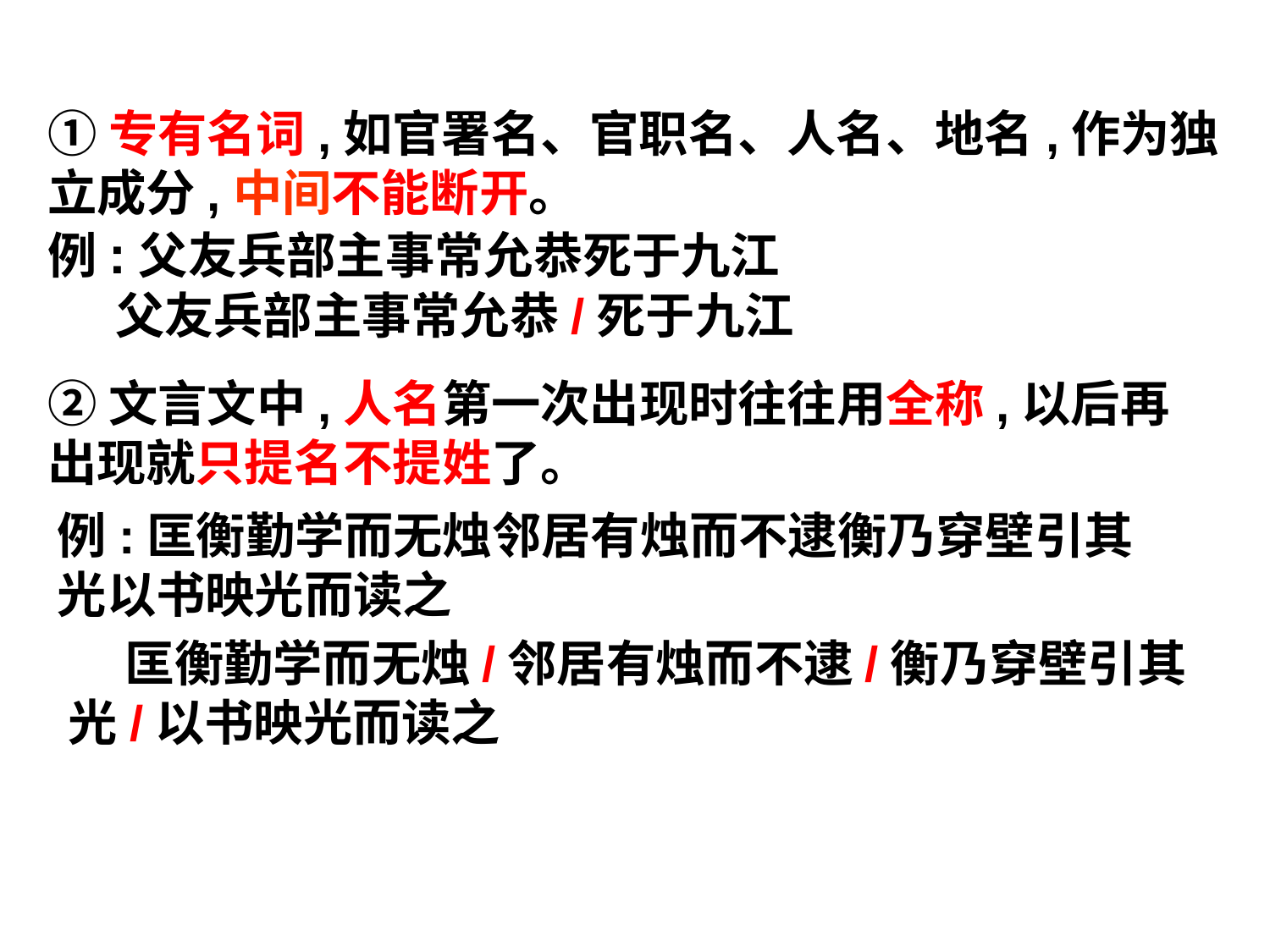

①专有名词,如官署名、官职名、人名、地名,作为独立成分,中间不能断开。
例:父友兵部主事常允恭死于九江
     父友兵部主事常允恭/死于九江

②文言文中,人名第一次出现时往往用全称,以后再出现就只提名不提姓了。
例:匡衡勤学而无烛邻居有烛而不逮衡乃穿壁引其光以书映光而读之
    匡衡勤学而无烛/邻居有烛而不逮/衡乃穿壁引其光/以书映光而读之